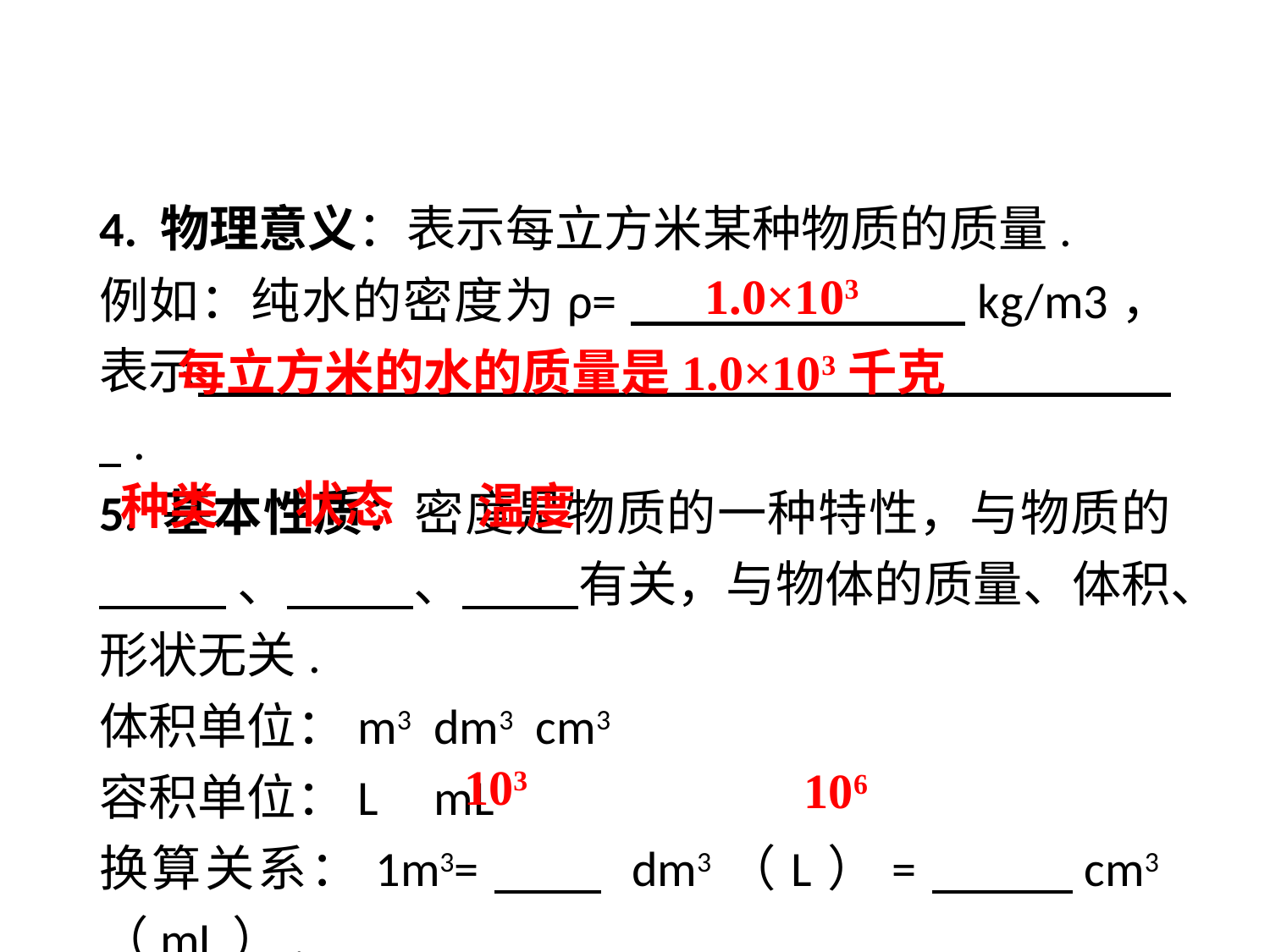

4. 物理意义：表示每立方米某种物质的质量.
例如：纯水的密度为ρ=　                       kg/m3，表示　                                                                                      .
5. 基本性质：密度是物质的一种特性，与物质的　        、　       、　      有关，与物体的质量、体积、形状无关.
体积单位：m3  dm3  cm3
容积单位：L     mL
换算关系：1m3=　     dm3（L）=　      cm3（mL）.
1.0×103
每立方米的水的质量是1.0×103千克
状态
种类
温度
103
106